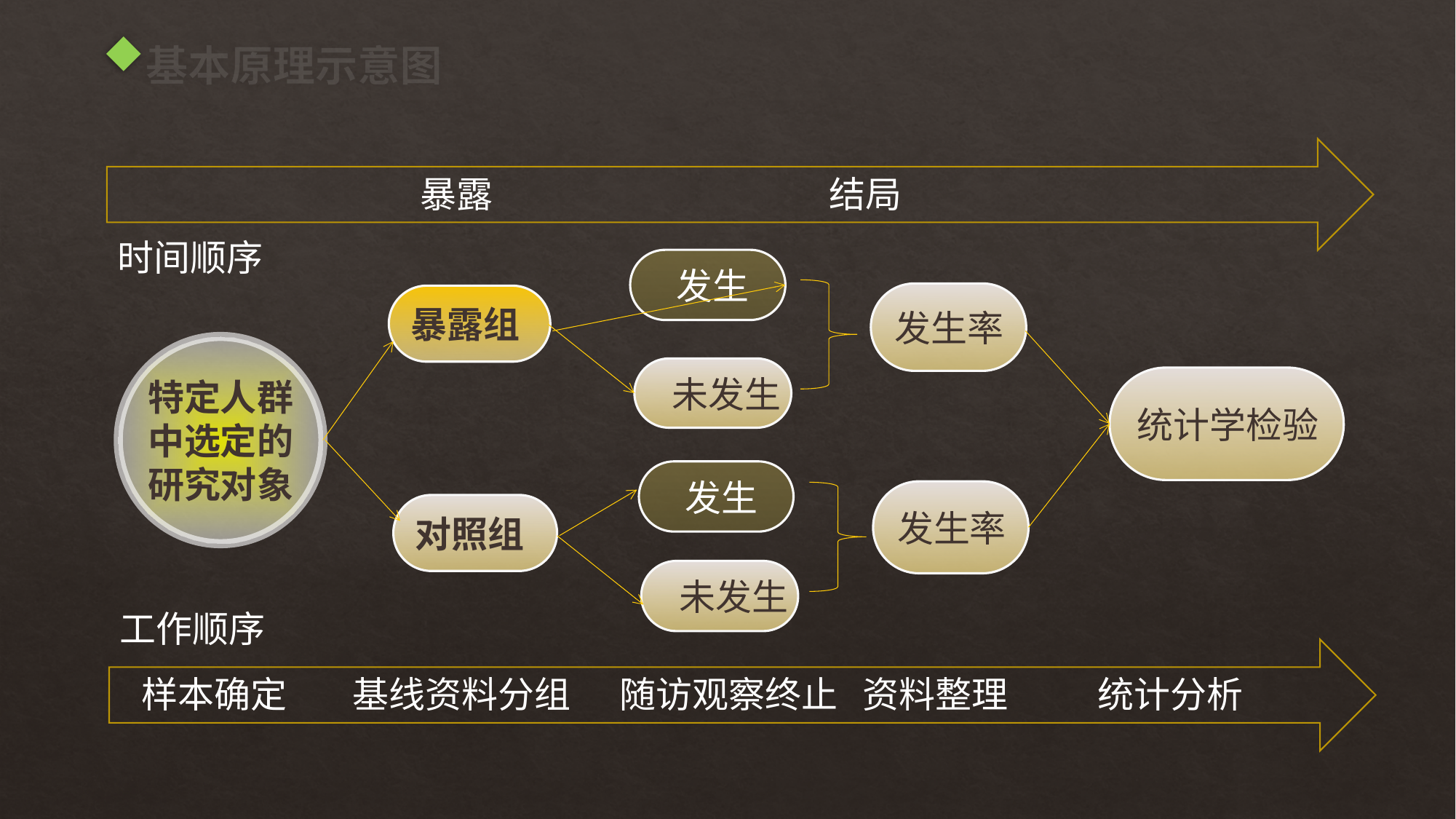

# 基本原理示意图

暴露
结局
时间顺序
  发生

发生率
暴露组
特定人群
中选定的
研究对象
 未发生
统计学检验
  发生
发生率

对照组
 未发生
工作顺序

 样本确定        基线资料分组      随访观察终止   资料整理           统计分析